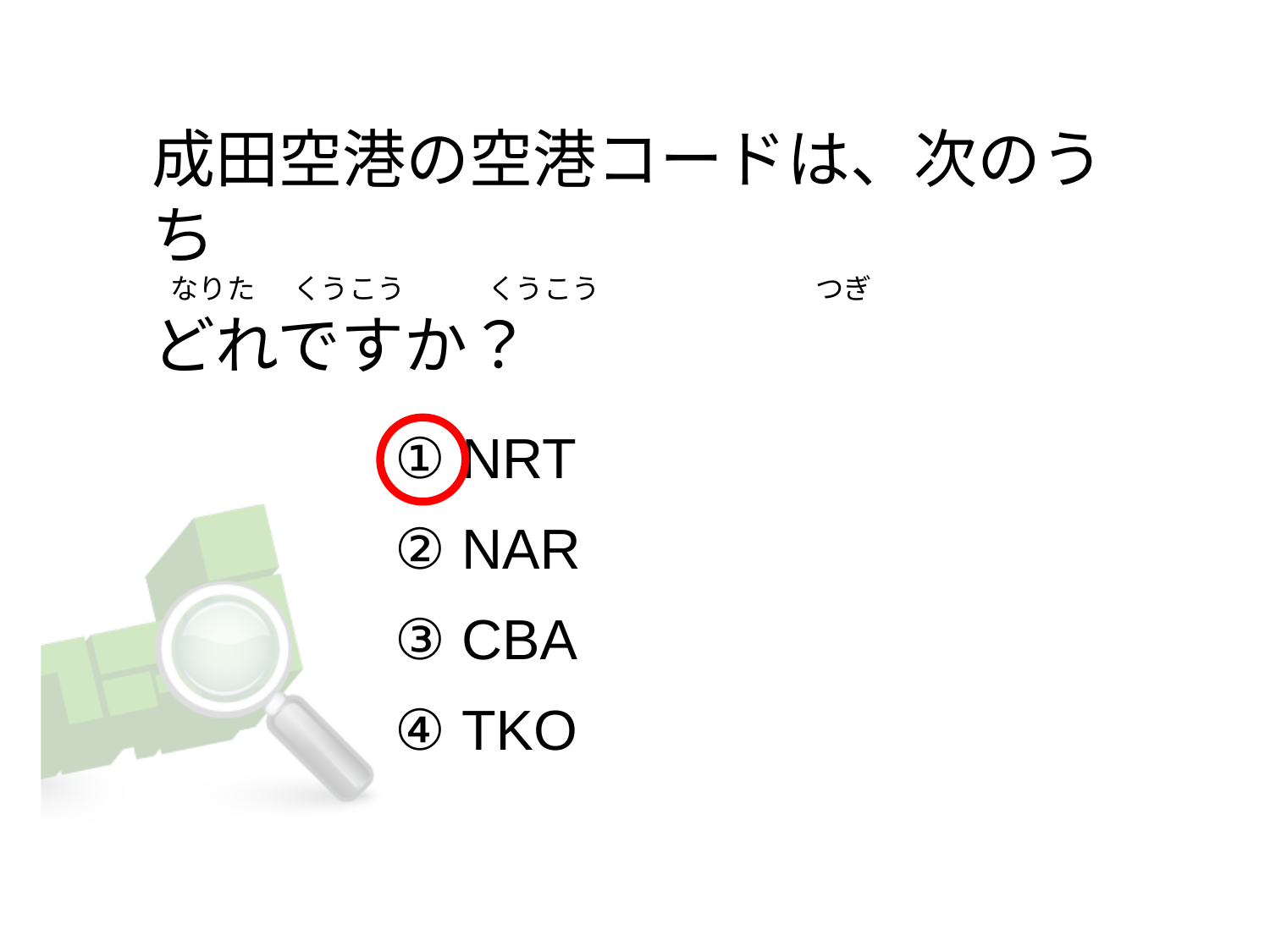

# 成田空港の空港コードは、次のうち    なりた      くうこう             くうこう                                  つぎ どれですか？
① NRT
② NAR
③ CBA
④ TKO